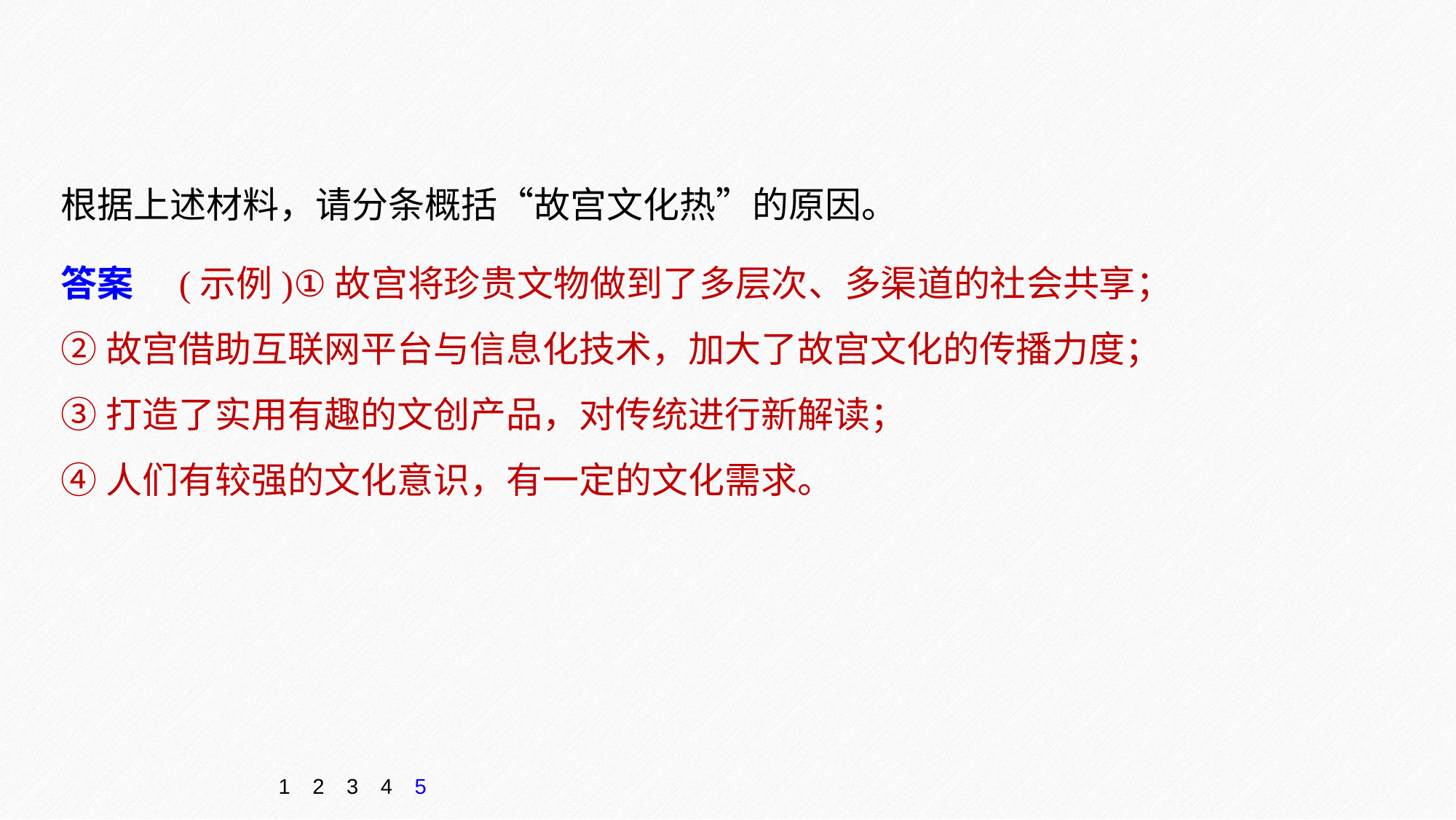

根据上述材料，请分条概括“故宫文化热”的原因。
答案　(示例)①故宫将珍贵文物做到了多层次、多渠道的社会共享；
②故宫借助互联网平台与信息化技术，加大了故宫文化的传播力度；
③打造了实用有趣的文创产品，对传统进行新解读；
④人们有较强的文化意识，有一定的文化需求。
1
2
3
4
5